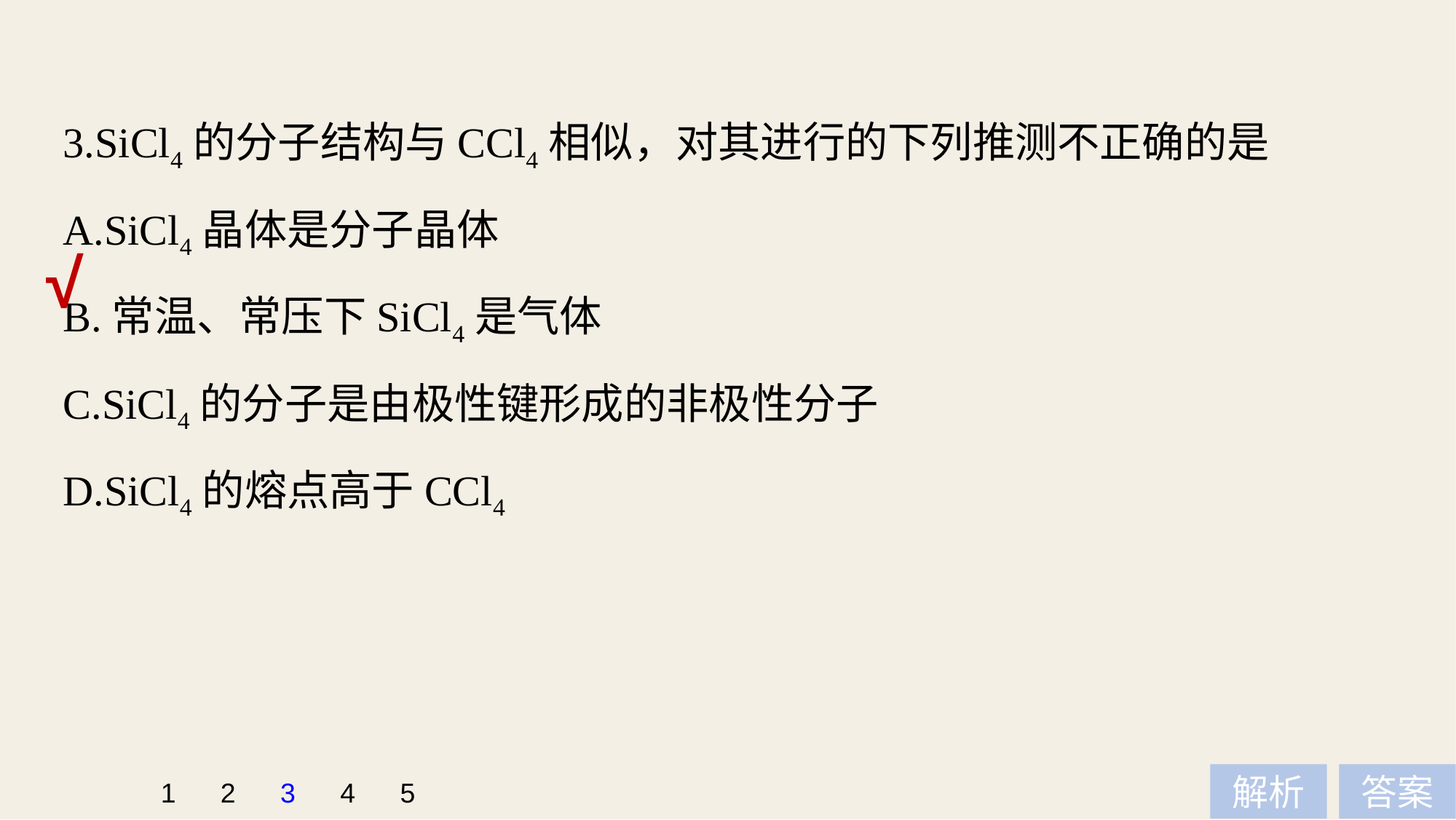

3.SiCl4的分子结构与CCl4相似，对其进行的下列推测不正确的是
A.SiCl4晶体是分子晶体
B.常温、常压下SiCl4是气体
C.SiCl4的分子是由极性键形成的非极性分子
D.SiCl4的熔点高于CCl4
√
1
2
3
4
5
解析
答案